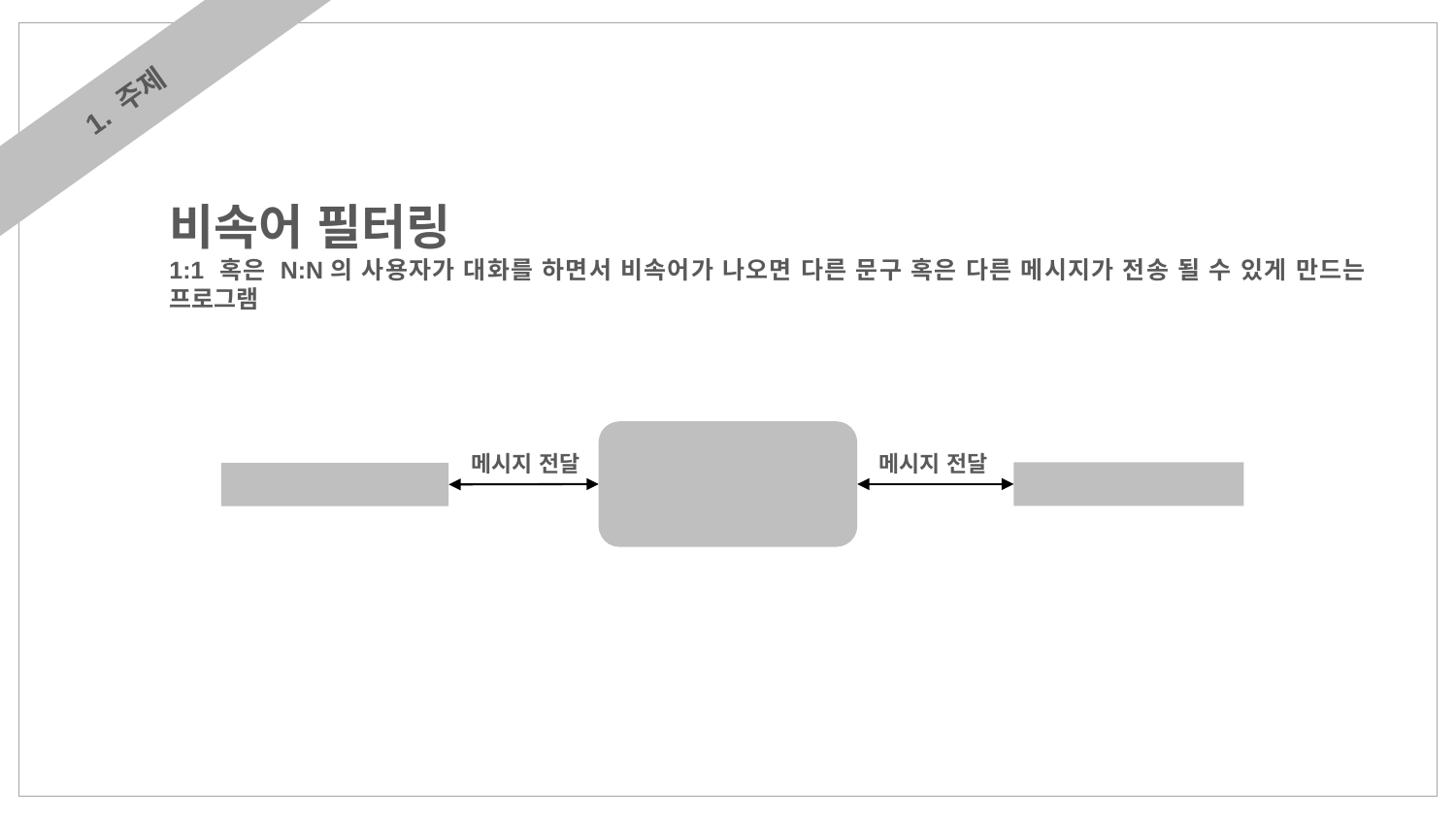

1. 주제
비속어 필터링
1:1 혹은 N:N의 사용자가 대화를 하면서 비속어가 나오면 다른 문구 혹은 다른 메시지가 전송 될 수 있게 만드는 프로그램

메시지 전달
메시지 전달
SERVER
PROCESS 2
PROCESS 1